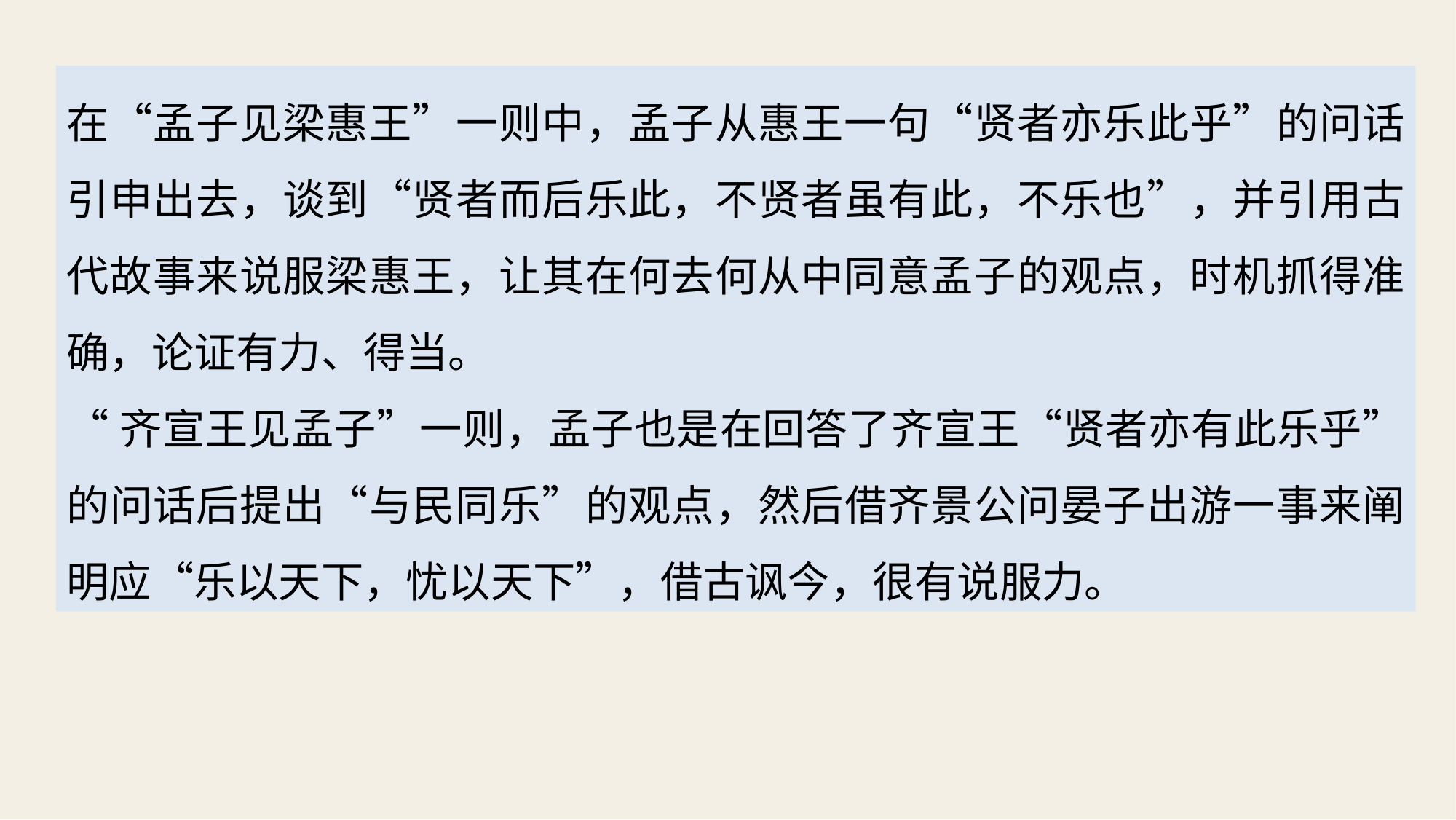

在“孟子见梁惠王”一则中，孟子从惠王一句“贤者亦乐此乎”的问话引申出去，谈到“贤者而后乐此，不贤者虽有此，不乐也”，并引用古代故事来说服梁惠王，让其在何去何从中同意孟子的观点，时机抓得准确，论证有力、得当。
“齐宣王见孟子”一则，孟子也是在回答了齐宣王“贤者亦有此乐乎”的问话后提出“与民同乐”的观点，然后借齐景公问晏子出游一事来阐明应“乐以天下，忧以天下”，借古讽今，很有说服力。